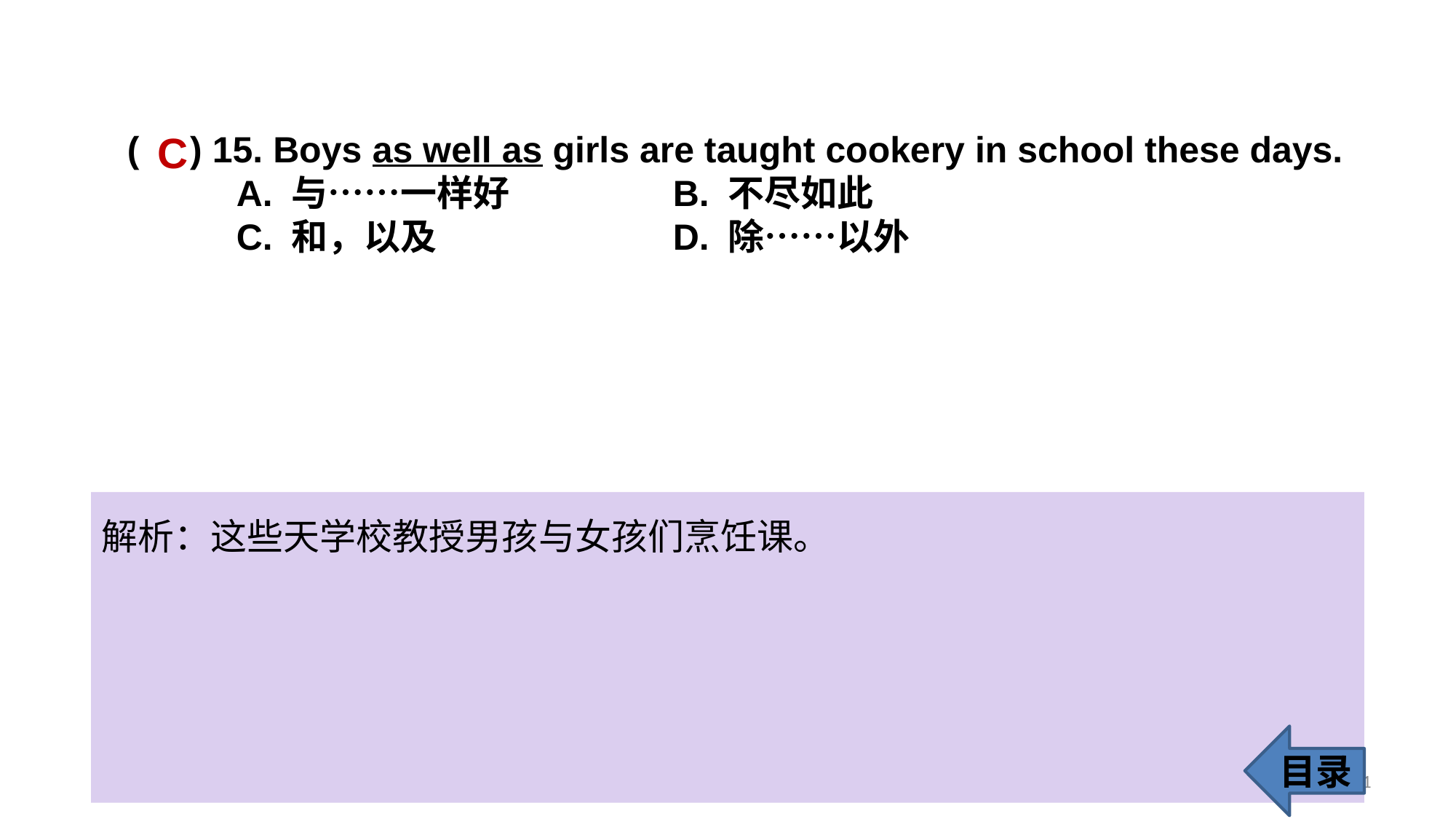

C
(     ) 15. Boys as well as girls are taught cookery in school these days.
	A. 与……一样好 		B. 不尽如此
	C. 和，以及 			D. 除……以外

解析：这些天学校教授男孩与女孩们烹饪课。
目录
21